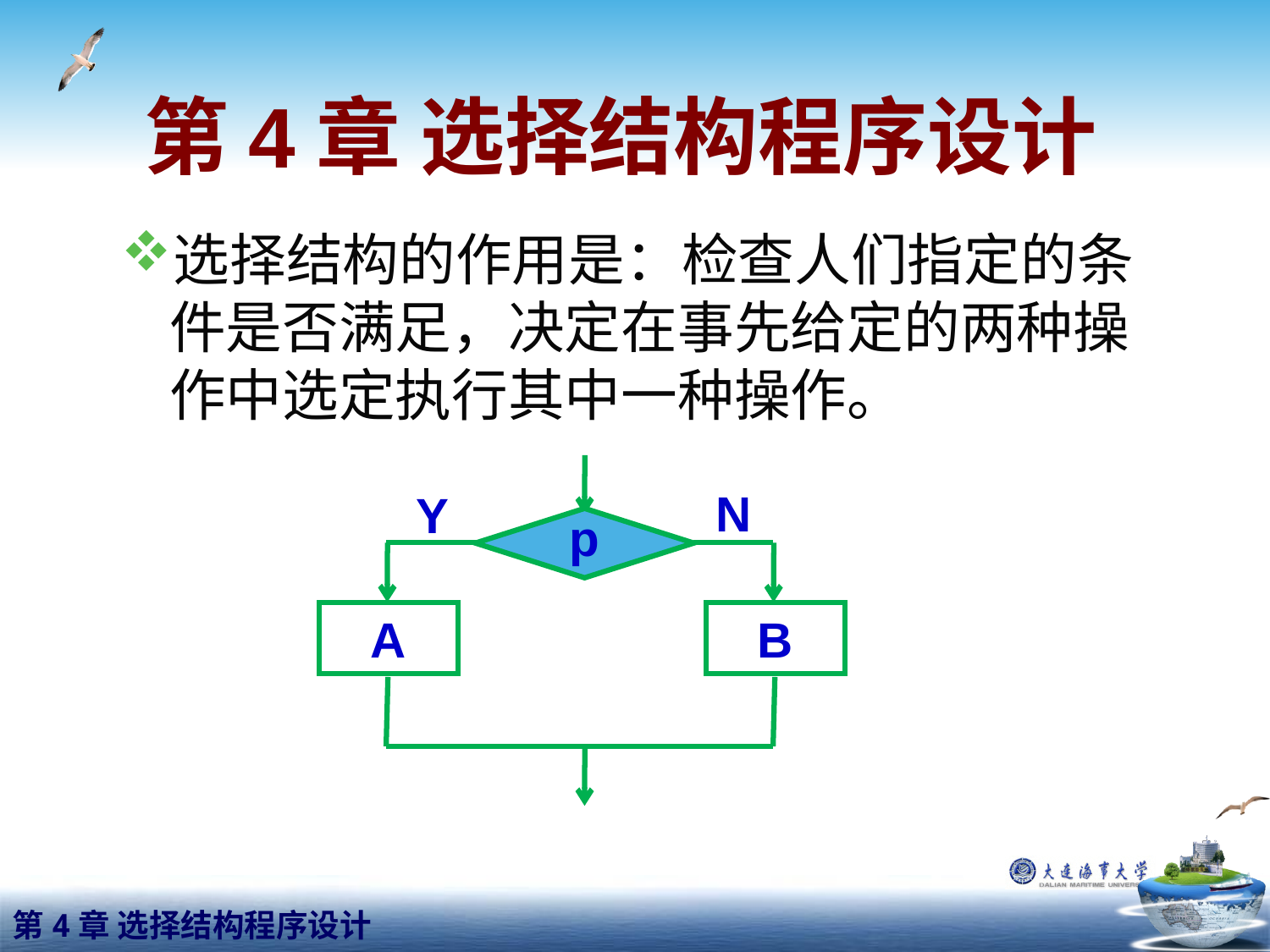

# 第4章 选择结构程序设计
选择结构的作用是：检查人们指定的条件是否满足，决定在事先给定的两种操作中选定执行其中一种操作。
N
Y
p

A
B